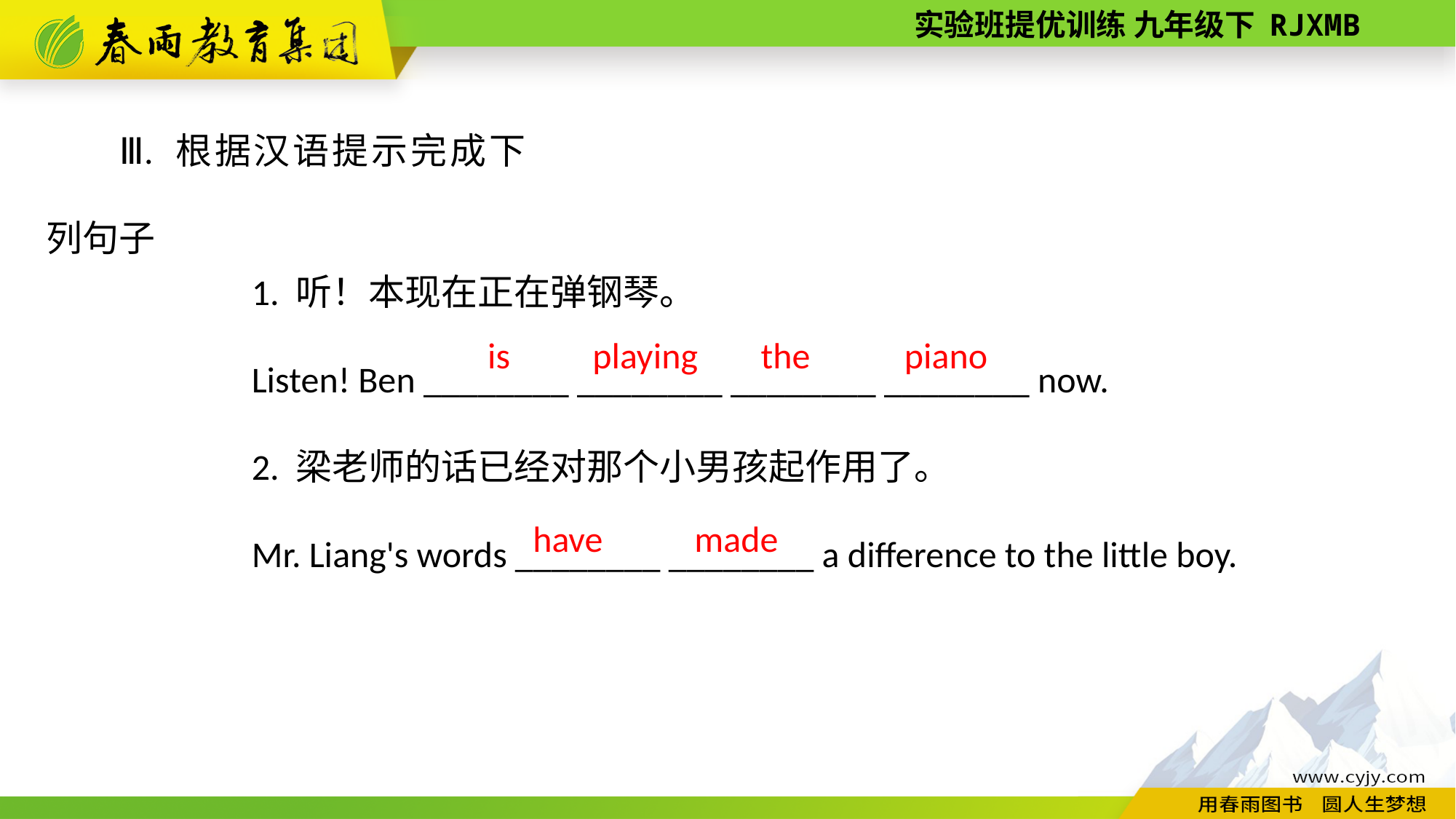

Ⅲ. 根据汉语提示完成下列句子
1. 听！本现在正在弹钢琴。
Listen! Ben ________ ________ ________ ________ now.
2. 梁老师的话已经对那个小男孩起作用了。
Mr. Liang's words ________ ________ a difference to the little boy.
piano
playing
the
is
made
have